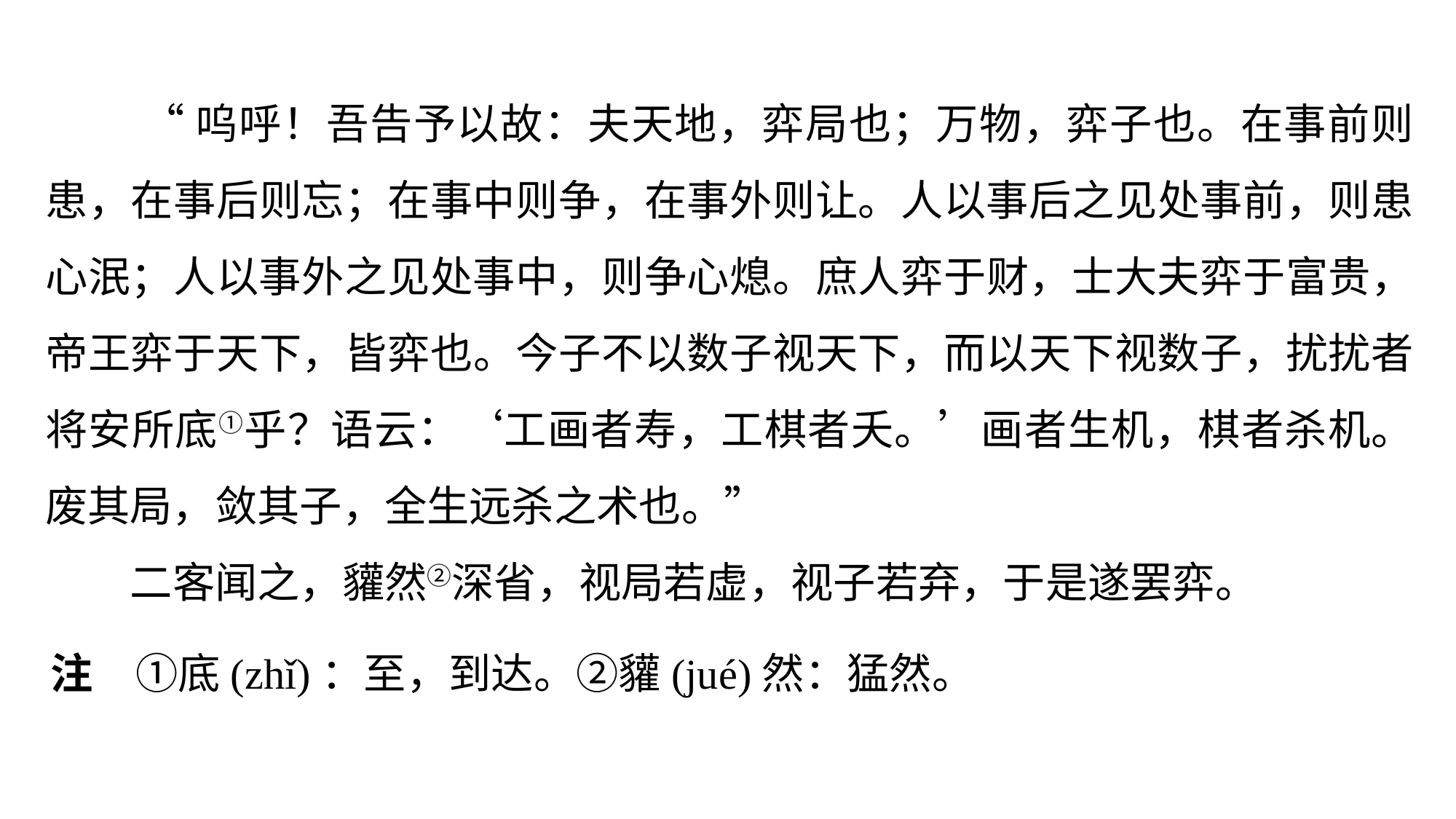

“呜呼！吾告予以故：夫天地，弈局也；万物，弈子也。在事前则患，在事后则忘；在事中则争，在事外则让。人以事后之见处事前，则患心泯；人以事外之见处事中，则争心熄。庶人弈于财，士大夫弈于富贵，帝王弈于天下，皆弈也。今子不以数子视天下，而以天下视数子，扰扰者将安所底①乎？语云：‘工画者寿，工棋者夭。’画者生机，棋者杀机。废其局，敛其子，全生远杀之术也。”
二客闻之，貛然②深省，视局若虚，视子若弃，于是遂罢弈。
注　①底(zhǐ)：至，到达。②貛(jué)然：猛然。